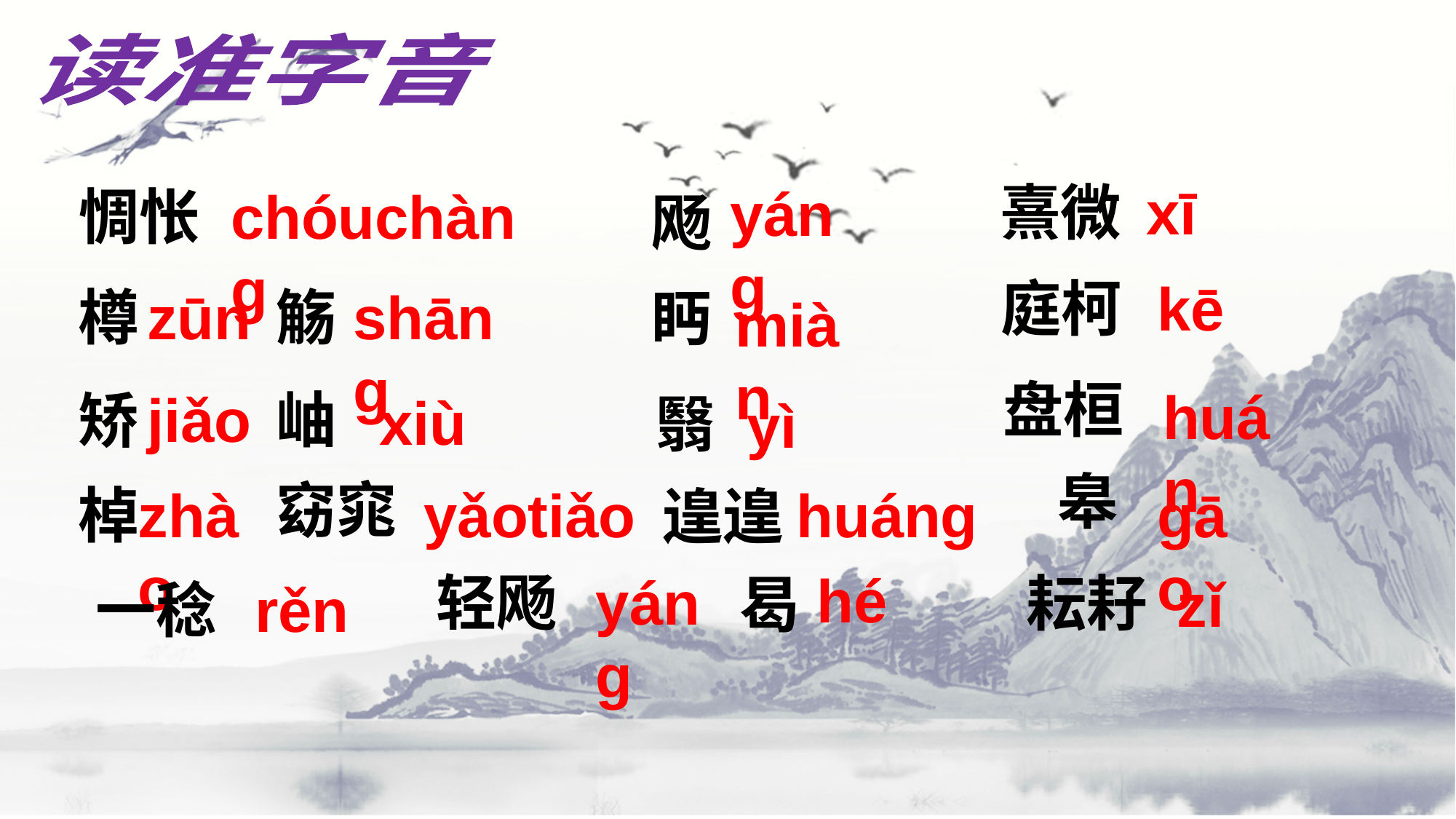

读准字音
熹微
xī
yáng
惆怅
chóuchàng
飏
庭柯
kē
樽
觞
shāng
zūn
眄
miàn
盘桓
huán
jiǎo
岫
矫
xiù
翳
yì
皋
窈窕
棹
zhào
yǎotiǎo
huáng
gāo
遑遑
hé
轻飏
yáng
耘耔
曷
zǐ
一稔
rěn